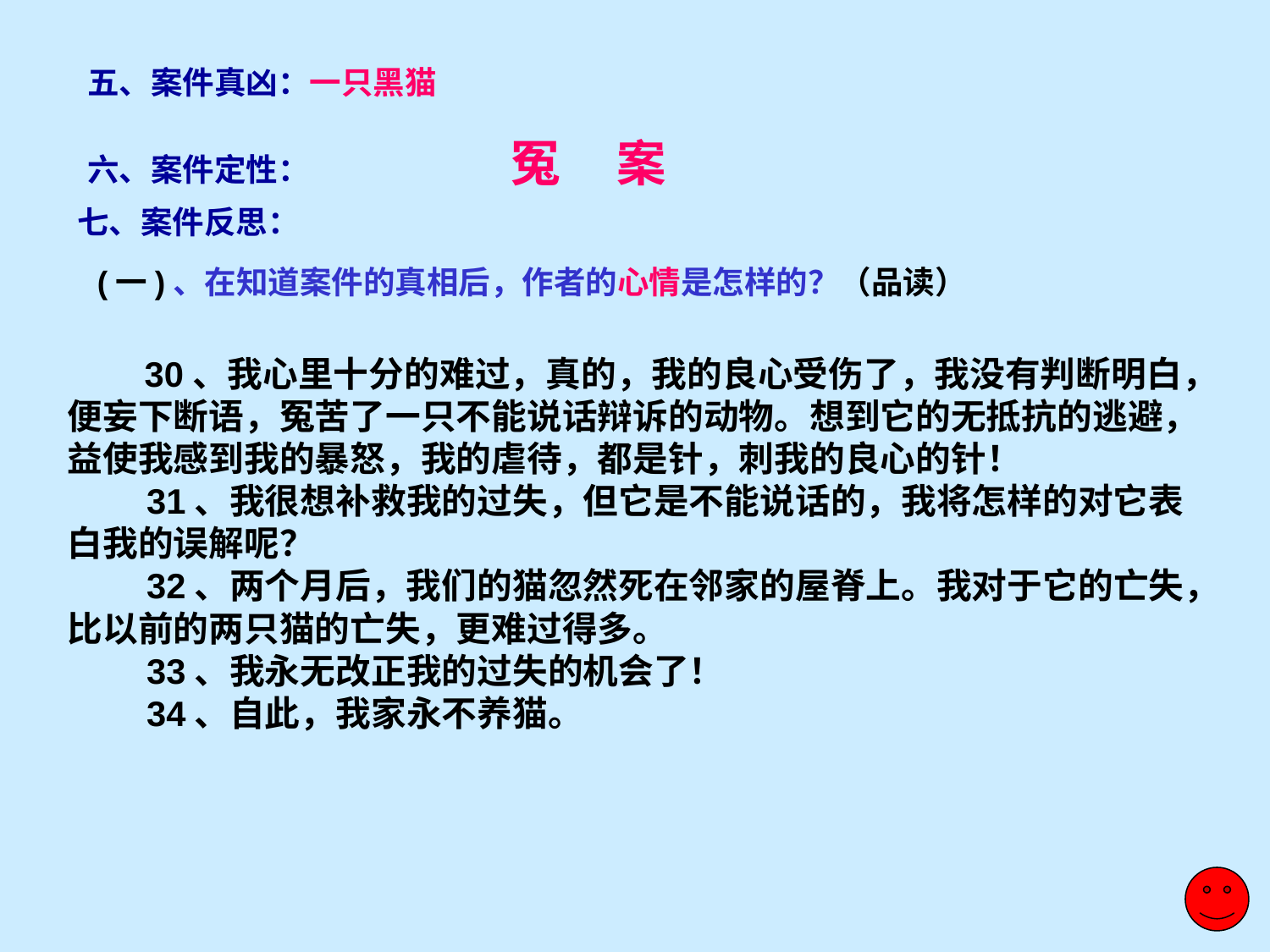

五、案件真凶：一只黑猫
六、案件定性：                            冤     案
#
七、案件反思：
(一)、在知道案件的真相后，作者的心情是怎样的？（品读）

             30、我心里十分的难过，真的，我的良心受伤了，我没有判断明白，便妄下断语，冤苦了一只不能说话辩诉的动物。想到它的无抵抗的逃避，益使我感到我的暴怒，我的虐待，都是针，刺我的良心的针！
　　31、我很想补救我的过失，但它是不能说话的，我将怎样的对它表白我的误解呢？
　　32、两个月后，我们的猫忽然死在邻家的屋脊上。我对于它的亡失，比以前的两只猫的亡失，更难过得多。
　　33、我永无改正我的过失的机会了！
　　34、自此，我家永不养猫。